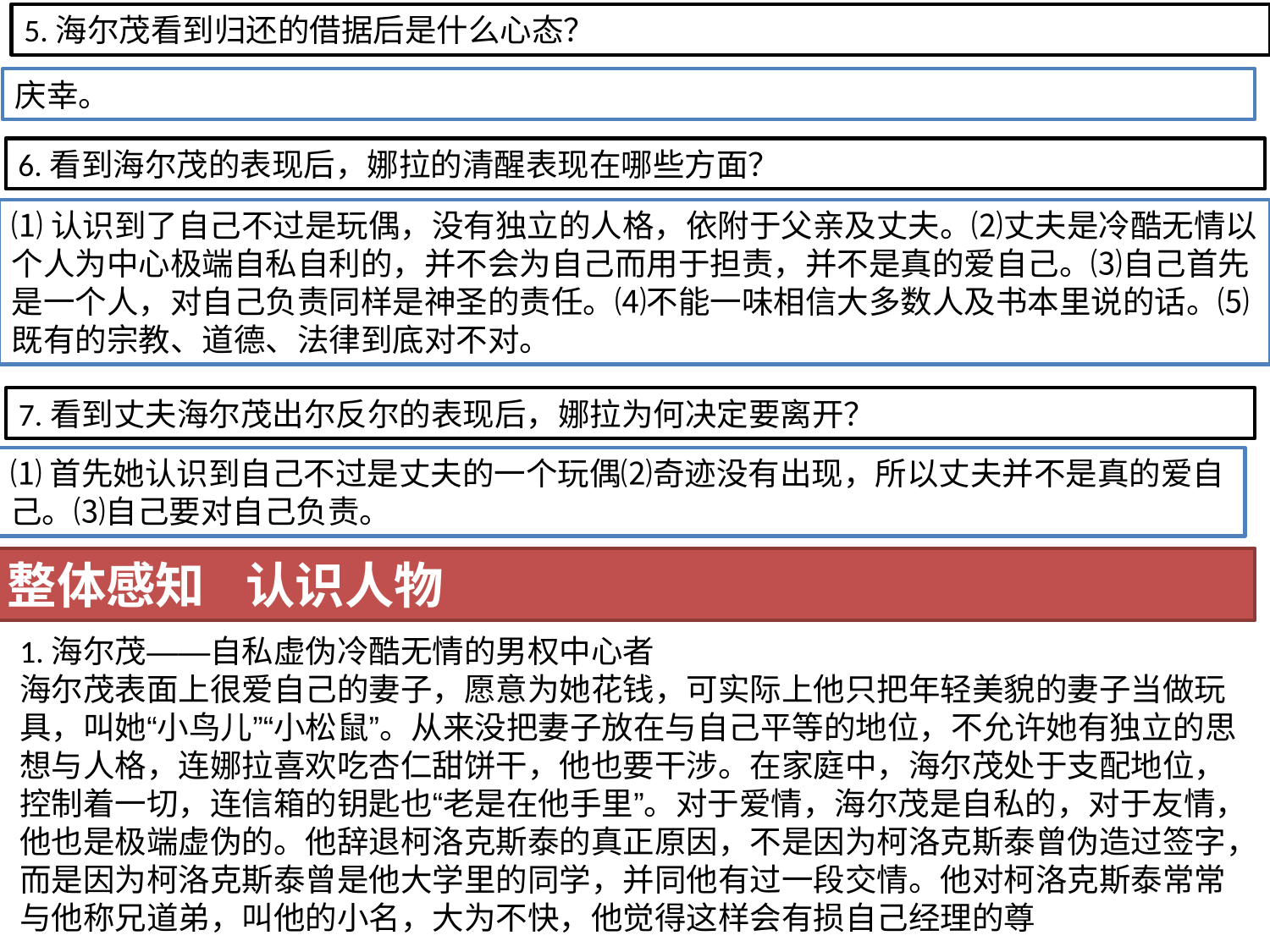

5.海尔茂看到归还的借据后是什么心态？
庆幸。
6.看到海尔茂的表现后，娜拉的清醒表现在哪些方面？
⑴认识到了自己不过是玩偶，没有独立的人格，依附于父亲及丈夫。⑵丈夫是冷酷无情以个人为中心极端自私自利的，并不会为自己而用于担责，并不是真的爱自己。⑶自己首先是一个人，对自己负责同样是神圣的责任。⑷不能一味相信大多数人及书本里说的话。⑸既有的宗教、道德、法律到底对不对。
7.看到丈夫海尔茂出尔反尔的表现后，娜拉为何决定要离开？
⑴首先她认识到自己不过是丈夫的一个玩偶⑵奇迹没有出现，所以丈夫并不是真的爱自己。⑶自己要对自己负责。
整体感知   认识人物
1.海尔茂——自私虚伪冷酷无情的男权中心者
海尔茂表面上很爱自己的妻子，愿意为她花钱，可实际上他只把年轻美貌的妻子当做玩具，叫她“小鸟儿”“小松鼠”。从来没把妻子放在与自己平等的地位，不允许她有独立的思想与人格，连娜拉喜欢吃杏仁甜饼干，他也要干涉。在家庭中，海尔茂处于支配地位，控制着一切，连信箱的钥匙也“老是在他手里”。对于爱情，海尔茂是自私的，对于友情，他也是极端虚伪的。他辞退柯洛克斯泰的真正原因，不是因为柯洛克斯泰曾伪造过签字，而是因为柯洛克斯泰曾是他大学里的同学，并同他有过一段交情。他对柯洛克斯泰常常与他称兄道弟，叫他的小名，大为不快，他觉得这样会有损自己经理的尊